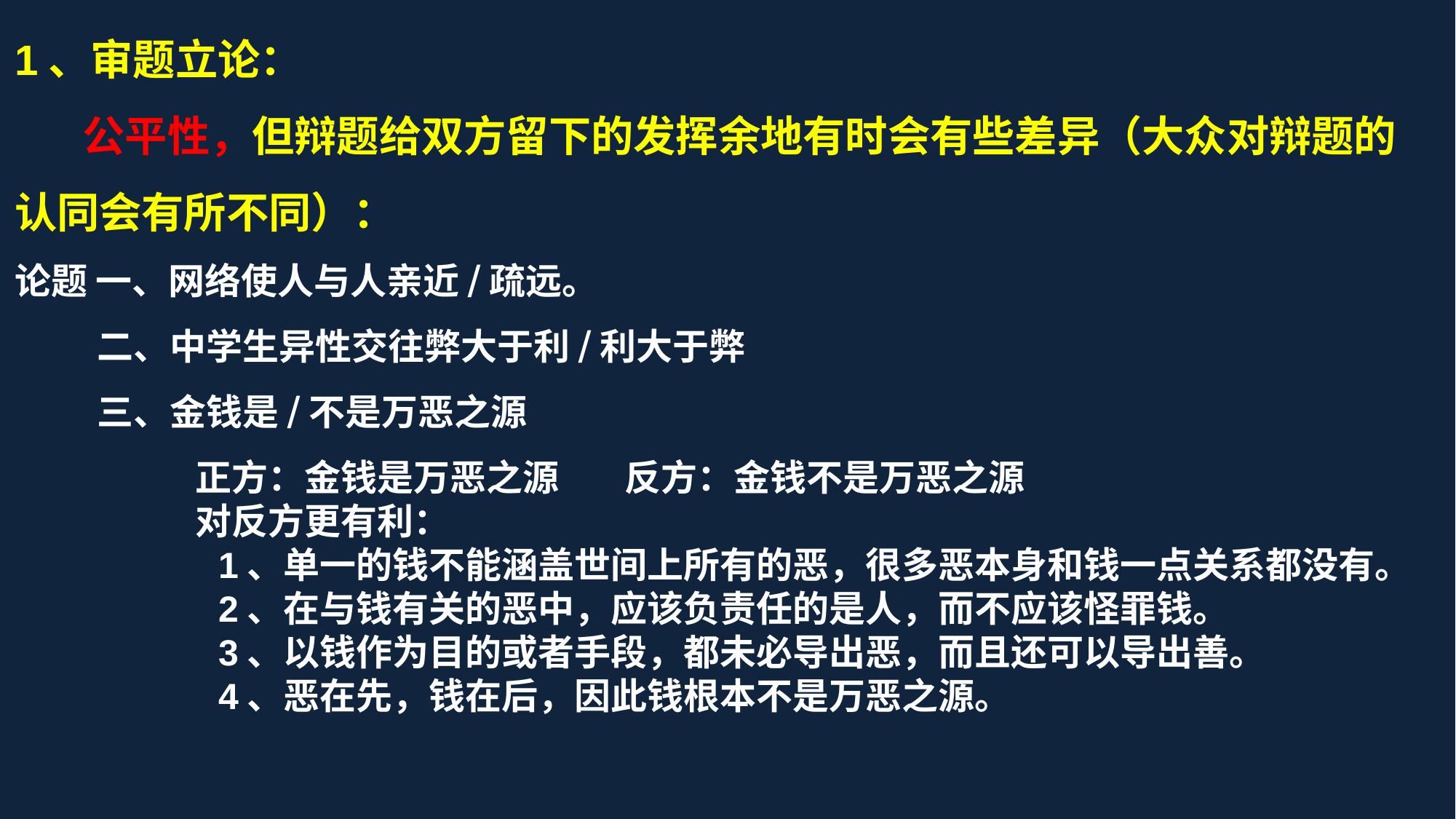

1、审题立论：
      公平性，但辩题给双方留下的发挥余地有时会有些差异（大众对辩题的认同会有所不同）：
论题 一、网络使人与人亲近/疏远。
         二、中学生异性交往弊大于利/利大于弊
         三、金钱是/不是万恶之源
                     正方：金钱是万恶之源        反方：金钱不是万恶之源
                     对反方更有利：
                    1、单一的钱不能涵盖世间上所有的恶，很多恶本身和钱一点关系都没有。
                    2、在与钱有关的恶中，应该负责任的是人，而不应该怪罪钱。
                    3、以钱作为目的或者手段，都未必导出恶，而且还可以导出善。
                    4、恶在先，钱在后，因此钱根本不是万恶之源。